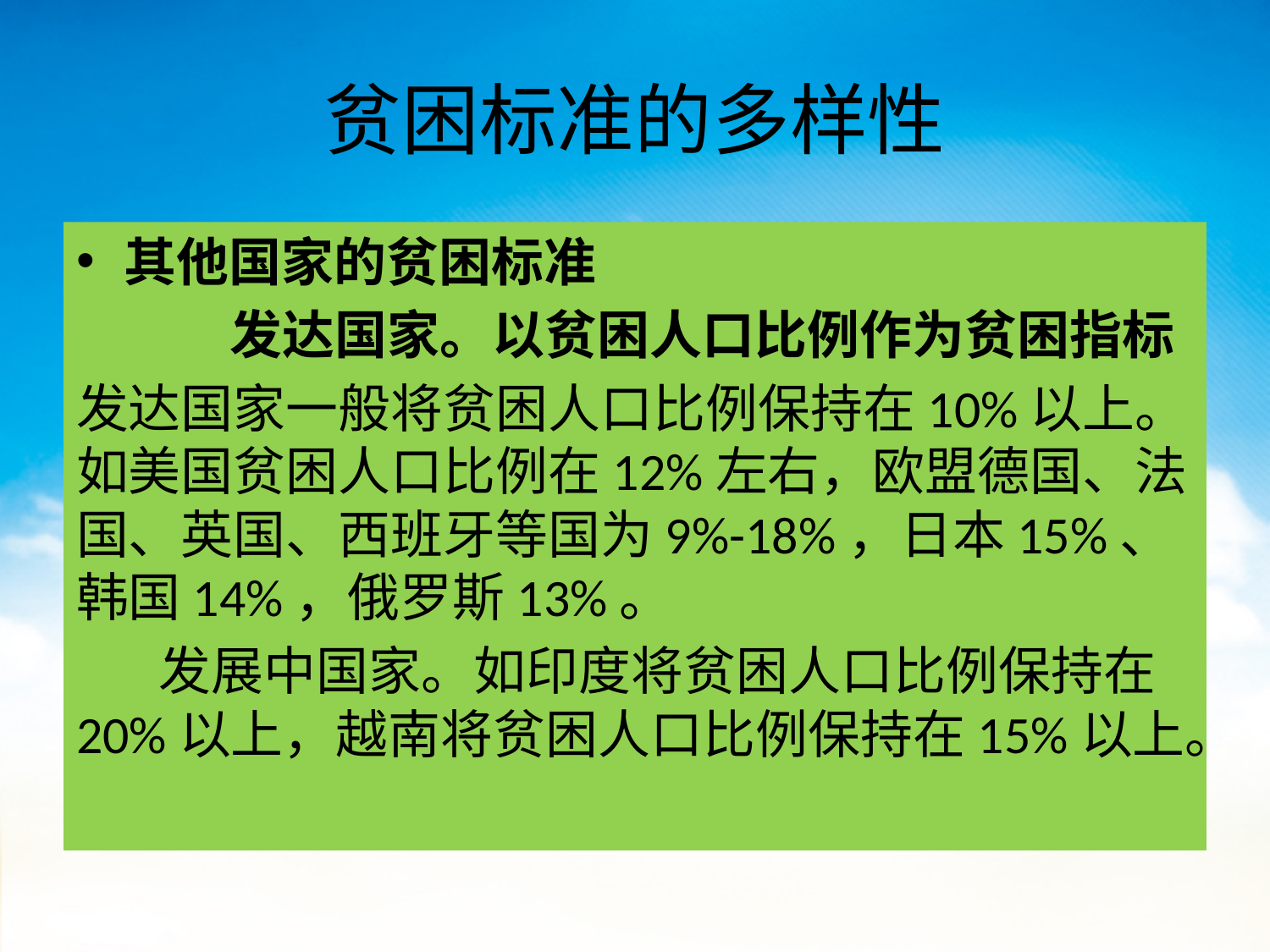

# 贫困标准的多样性
其他国家的贫困标准
            发达国家。以贫困人口比例作为贫困指标
发达国家一般将贫困人口比例保持在10%以上。如美国贫困人口比例在12%左右，欧盟德国、法国、英国、西班牙等国为9%-18%，日本15%、韩国14%，俄罗斯13%。
      发展中国家。如印度将贫困人口比例保持在20%以上，越南将贫困人口比例保持在15%以上。